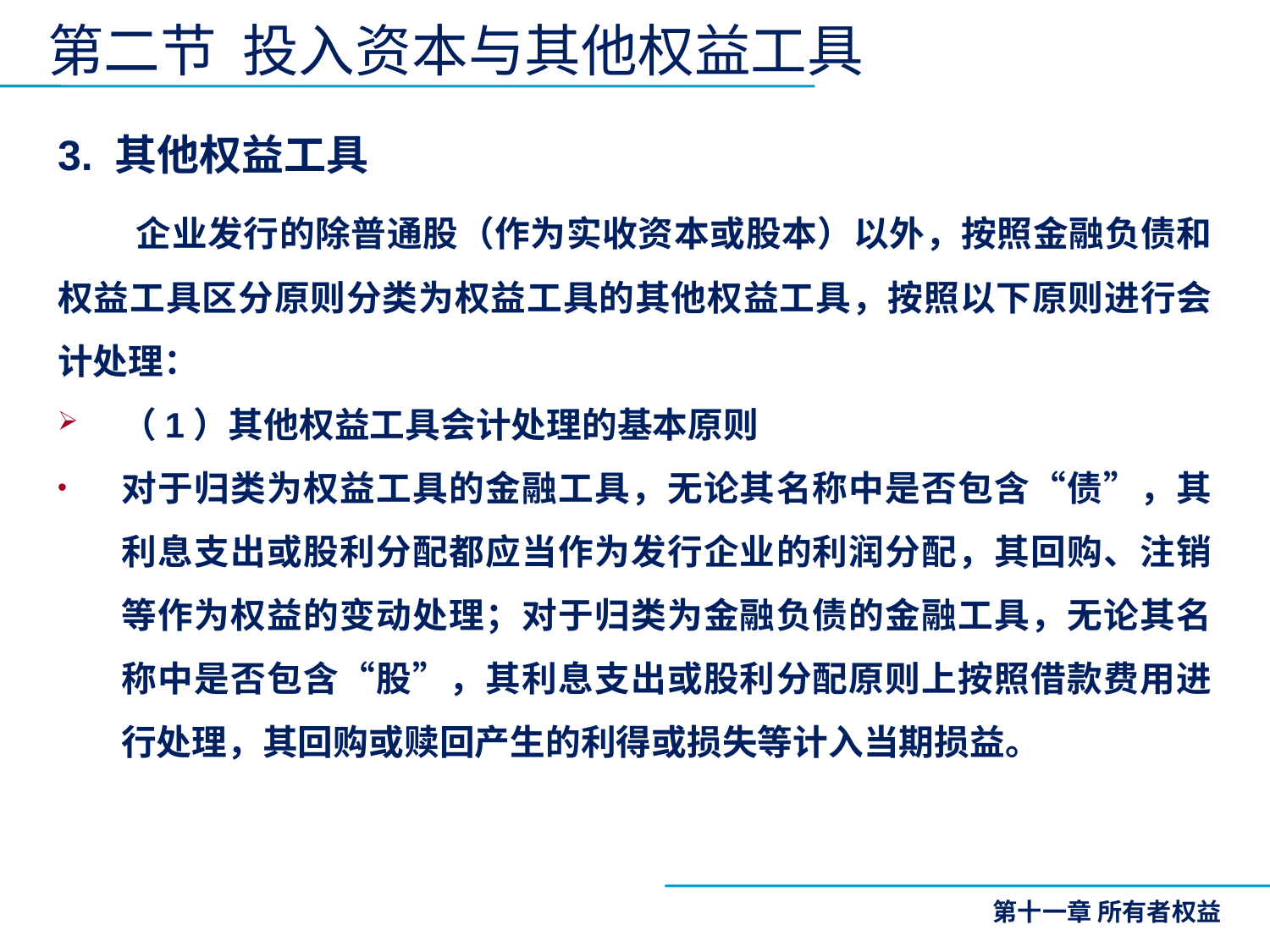

# 第二节  投入资本与其他权益工具
3. 其他权益工具
       企业发行的除普通股（作为实收资本或股本）以外，按照金融负债和权益工具区分原则分类为权益工具的其他权益工具，按照以下原则进行会计处理：
（1）其他权益工具会计处理的基本原则
对于归类为权益工具的金融工具，无论其名称中是否包含“债”，其利息支出或股利分配都应当作为发行企业的利润分配，其回购、注销等作为权益的变动处理；对于归类为金融负债的金融工具，无论其名称中是否包含“股”，其利息支出或股利分配原则上按照借款费用进行处理，其回购或赎回产生的利得或损失等计入当期损益。